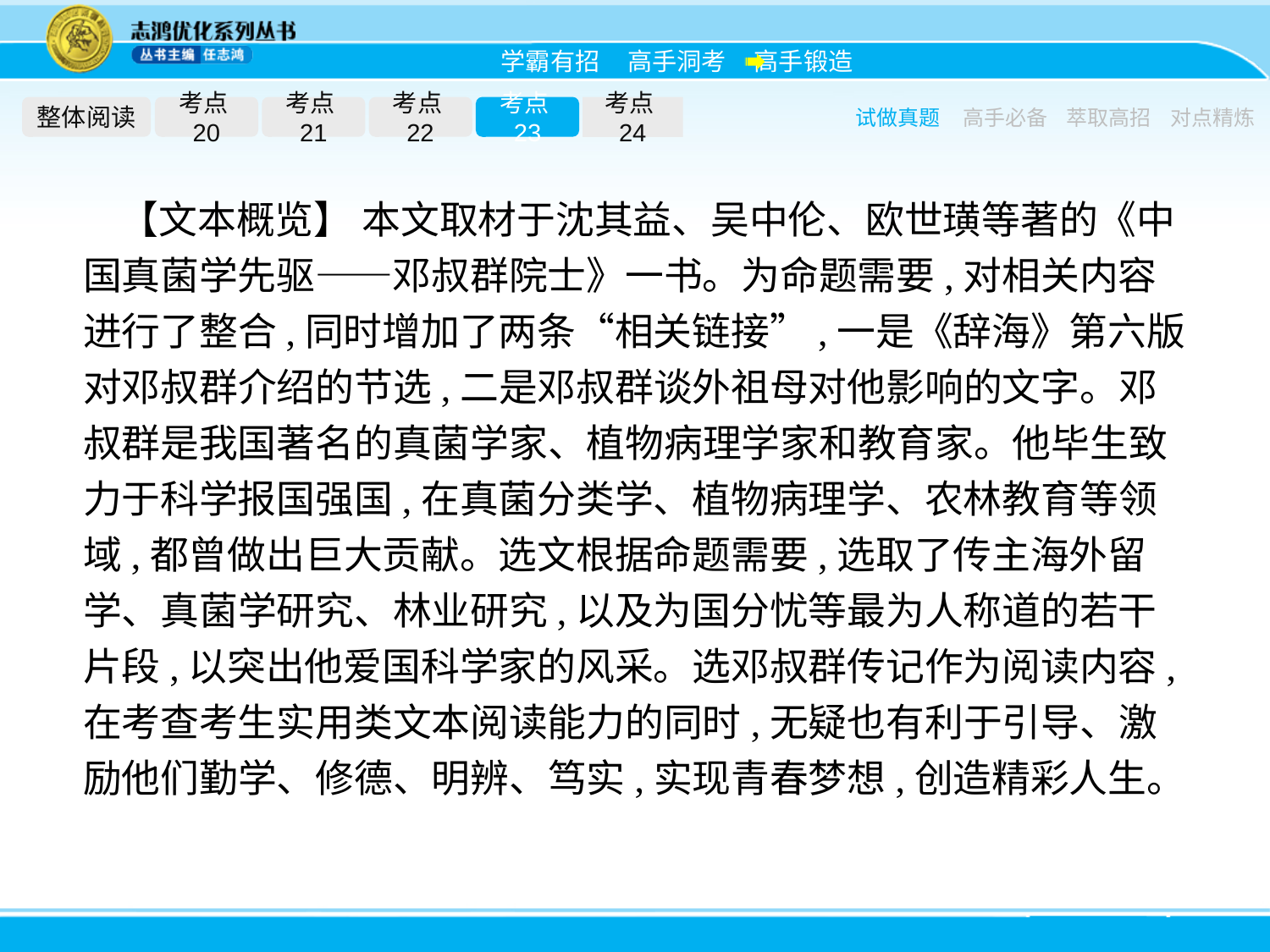

整体阅读
考点20
考点21
考点22
考点23
考点24
试做真题
高手必备
萃取高招
对点精炼
【文本概览】 本文取材于沈其益、吴中伦、欧世璜等著的《中国真菌学先驱——邓叔群院士》一书。为命题需要,对相关内容进行了整合,同时增加了两条“相关链接”,一是《辞海》第六版对邓叔群介绍的节选,二是邓叔群谈外祖母对他影响的文字。邓叔群是我国著名的真菌学家、植物病理学家和教育家。他毕生致力于科学报国强国,在真菌分类学、植物病理学、农林教育等领域,都曾做出巨大贡献。选文根据命题需要,选取了传主海外留学、真菌学研究、林业研究,以及为国分忧等最为人称道的若干片段,以突出他爱国科学家的风采。选邓叔群传记作为阅读内容,在考查考生实用类文本阅读能力的同时,无疑也有利于引导、激励他们勤学、修德、明辨、笃实,实现青春梦想,创造精彩人生。